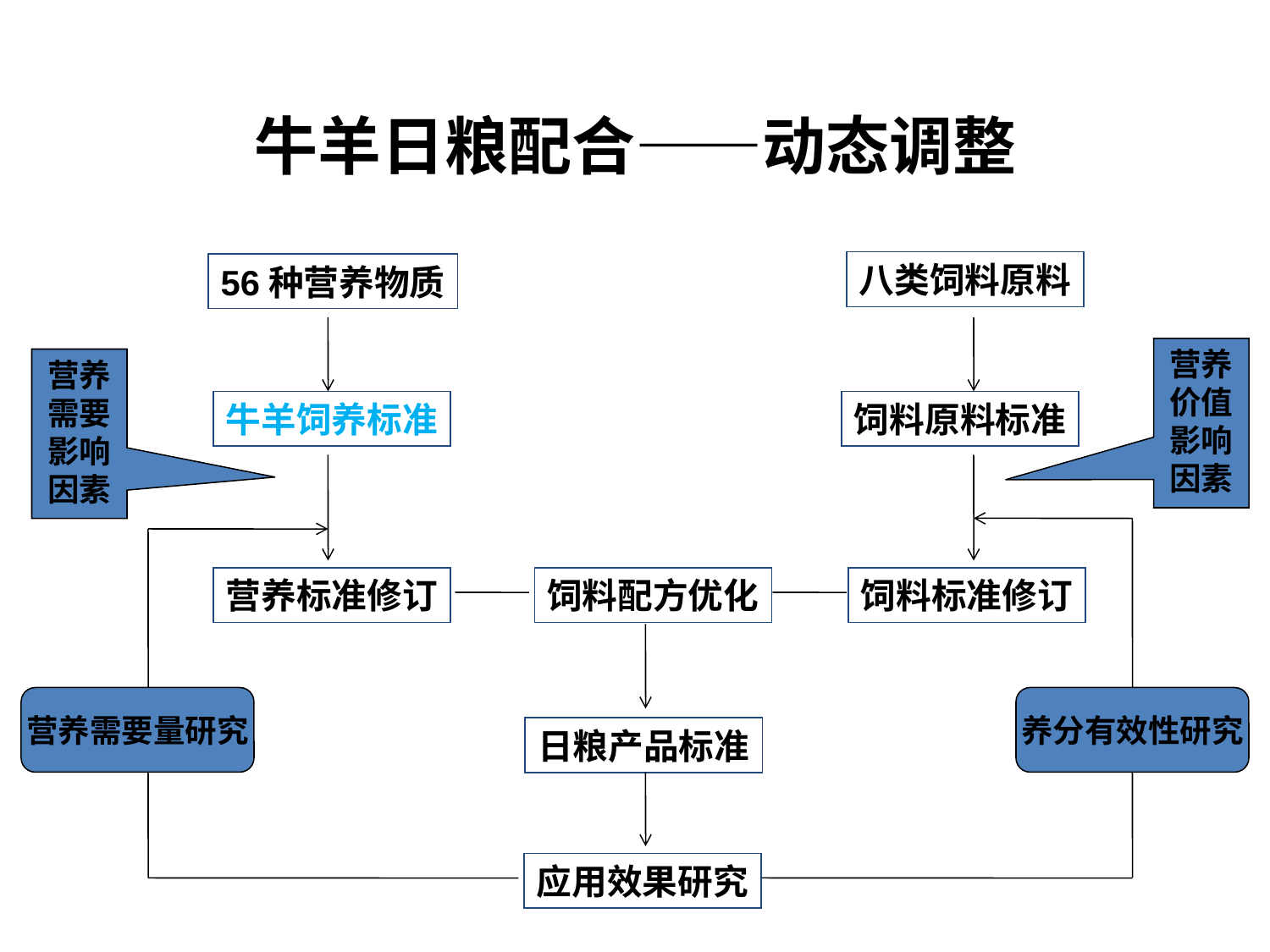

# 牛羊日粮配合——动态调整
八类饲料原料
56种营养物质

营养价值影响因素
营养需要影响因素
牛羊饲养标准
饲料原料标准

营养标准修订
饲料配方优化
饲料标准修订

营养需要量研究
养分有效性研究
日粮产品标准

应用效果研究